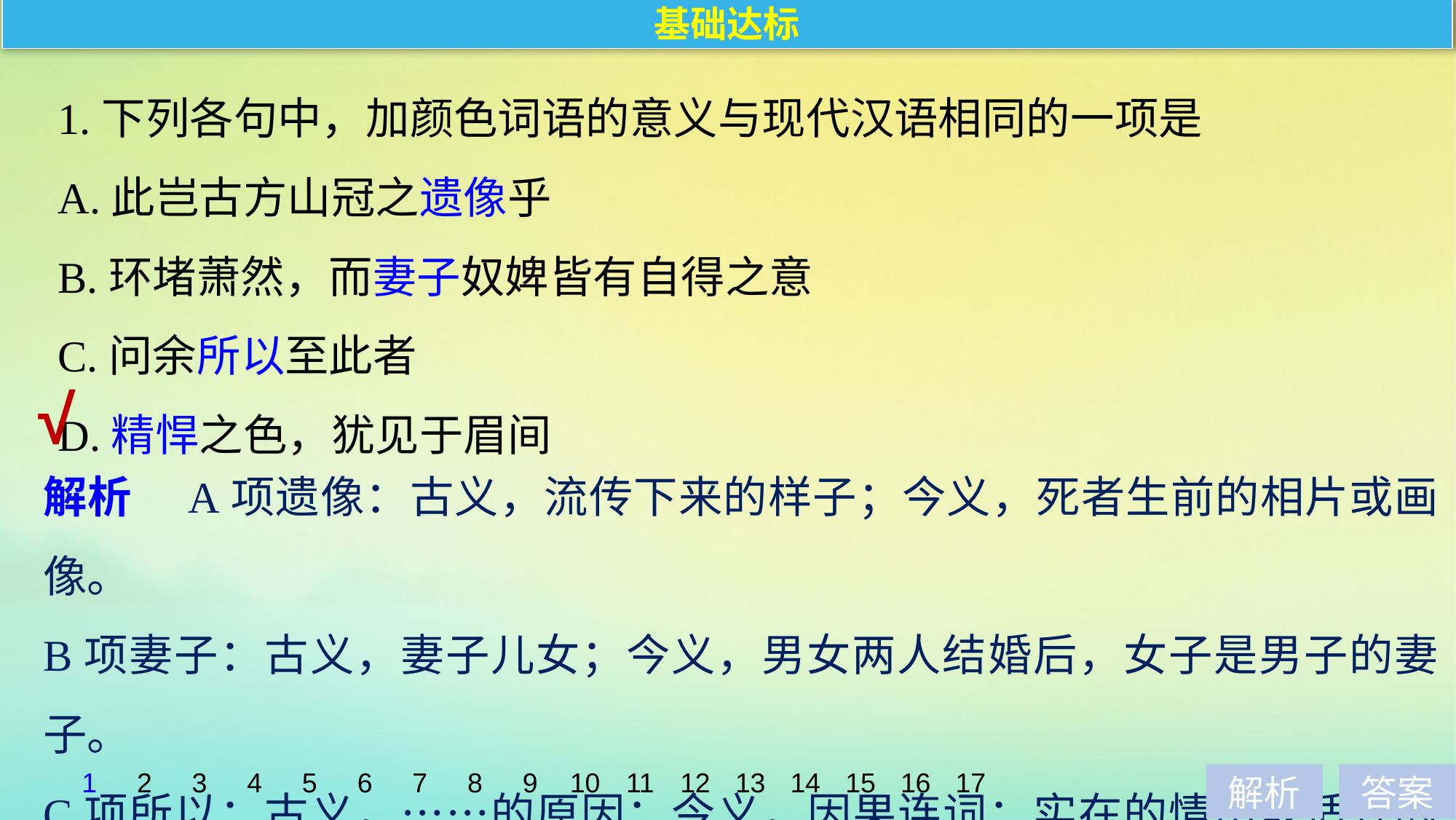

基础达标
1.下列各句中，加颜色词语的意义与现代汉语相同的一项是
A.此岂古方山冠之遗像乎
B.环堵萧然，而妻子奴婢皆有自得之意
C.问余所以至此者
D.精悍之色，犹见于眉间
√
解析　A项遗像：古义，流传下来的样子；今义，死者生前的相片或画像。
B项妻子：古义，妻子儿女；今义，男女两人结婚后，女子是男子的妻子。
C项所以：古义，……的原因；今义，因果连词；实在的情由或适宜的举动(限用于固定词组中做宾语)。
1
2
3
4
5
6
7
8
9
10
11
12
13
14
15
16
17
解析
答案